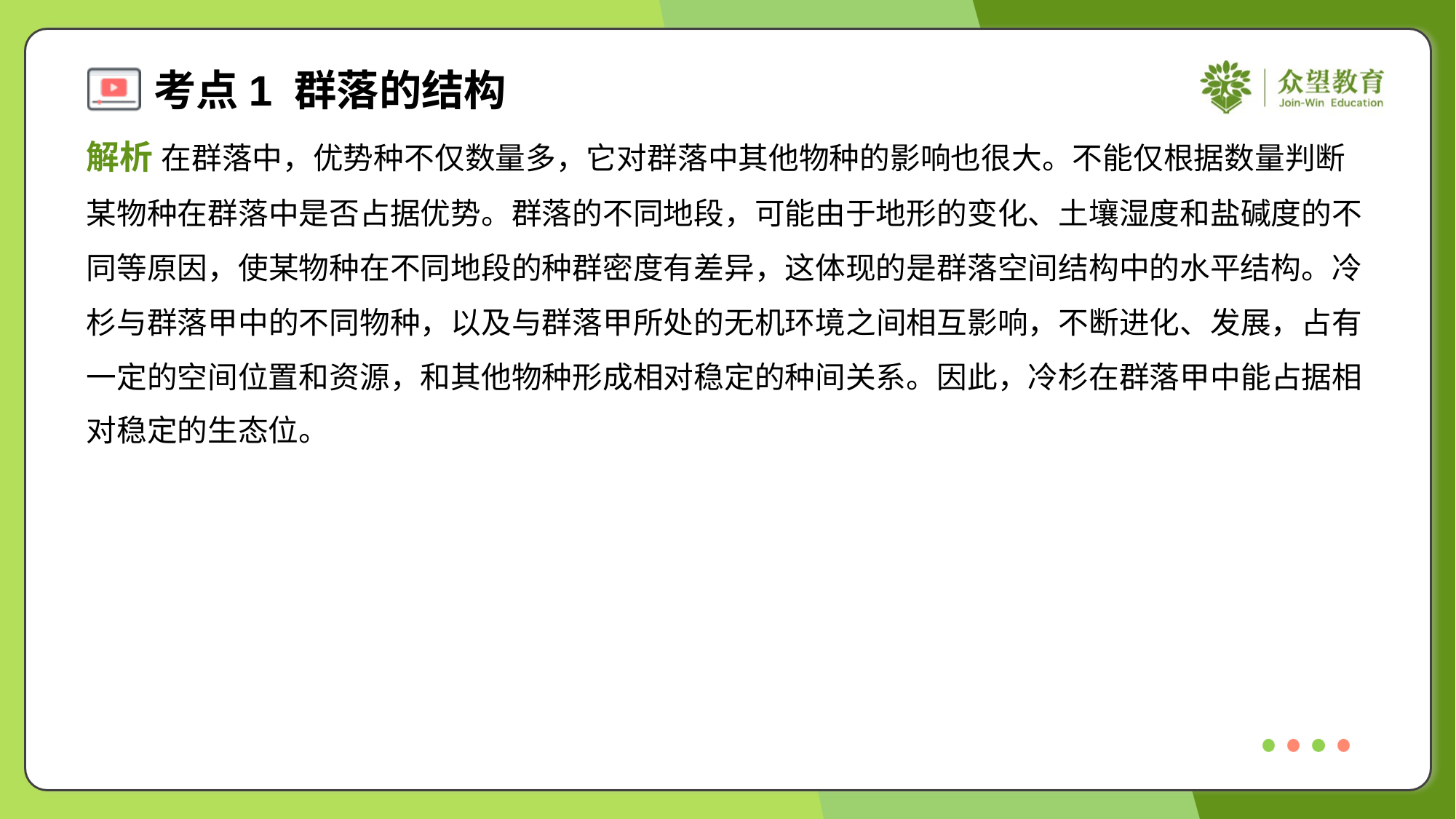

解析 在群落中，优势种不仅数量多，它对群落中其他物种的影响也很大。不能仅根据数量判断
某物种在群落中是否占据优势。群落的不同地段，可能由于地形的变化、土壤湿度和盐碱度的不
同等原因，使某物种在不同地段的种群密度有差异，这体现的是群落空间结构中的水平结构。冷
杉与群落甲中的不同物种，以及与群落甲所处的无机环境之间相互影响，不断进化、发展，占有
一定的空间位置和资源，和其他物种形成相对稳定的种间关系。因此，冷杉在群落甲中能占据相
对稳定的生态位。